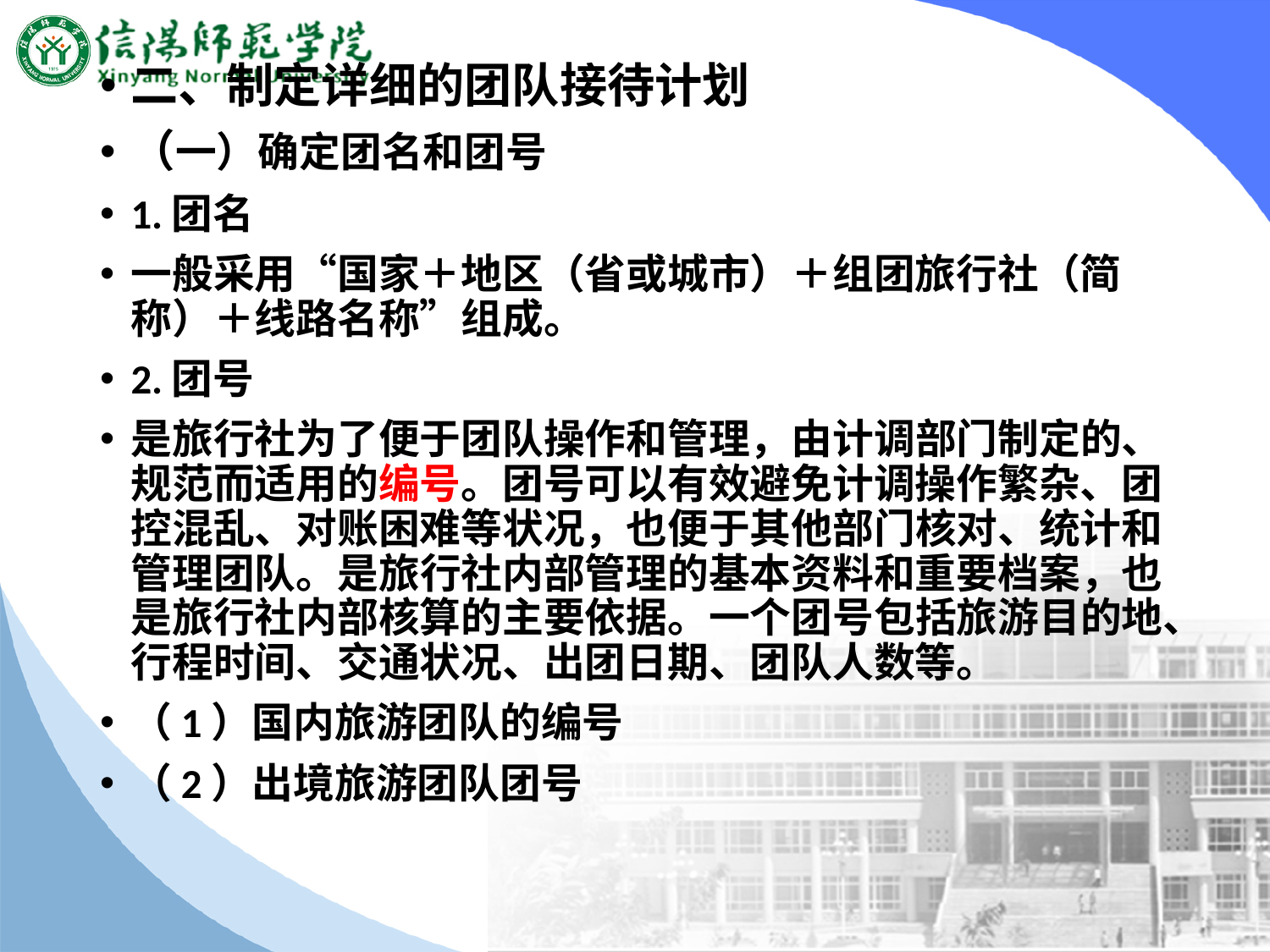

#
二、制定详细的团队接待计划
（一）确定团名和团号
1.团名
一般采用“国家＋地区（省或城市）＋组团旅行社（简称）＋线路名称”组成。
2.团号
是旅行社为了便于团队操作和管理，由计调部门制定的、规范而适用的编号。团号可以有效避免计调操作繁杂、团控混乱、对账困难等状况，也便于其他部门核对、统计和管理团队。是旅行社内部管理的基本资料和重要档案，也是旅行社内部核算的主要依据。一个团号包括旅游目的地、行程时间、交通状况、出团日期、团队人数等。
（1）国内旅游团队的编号
（2）出境旅游团队团号